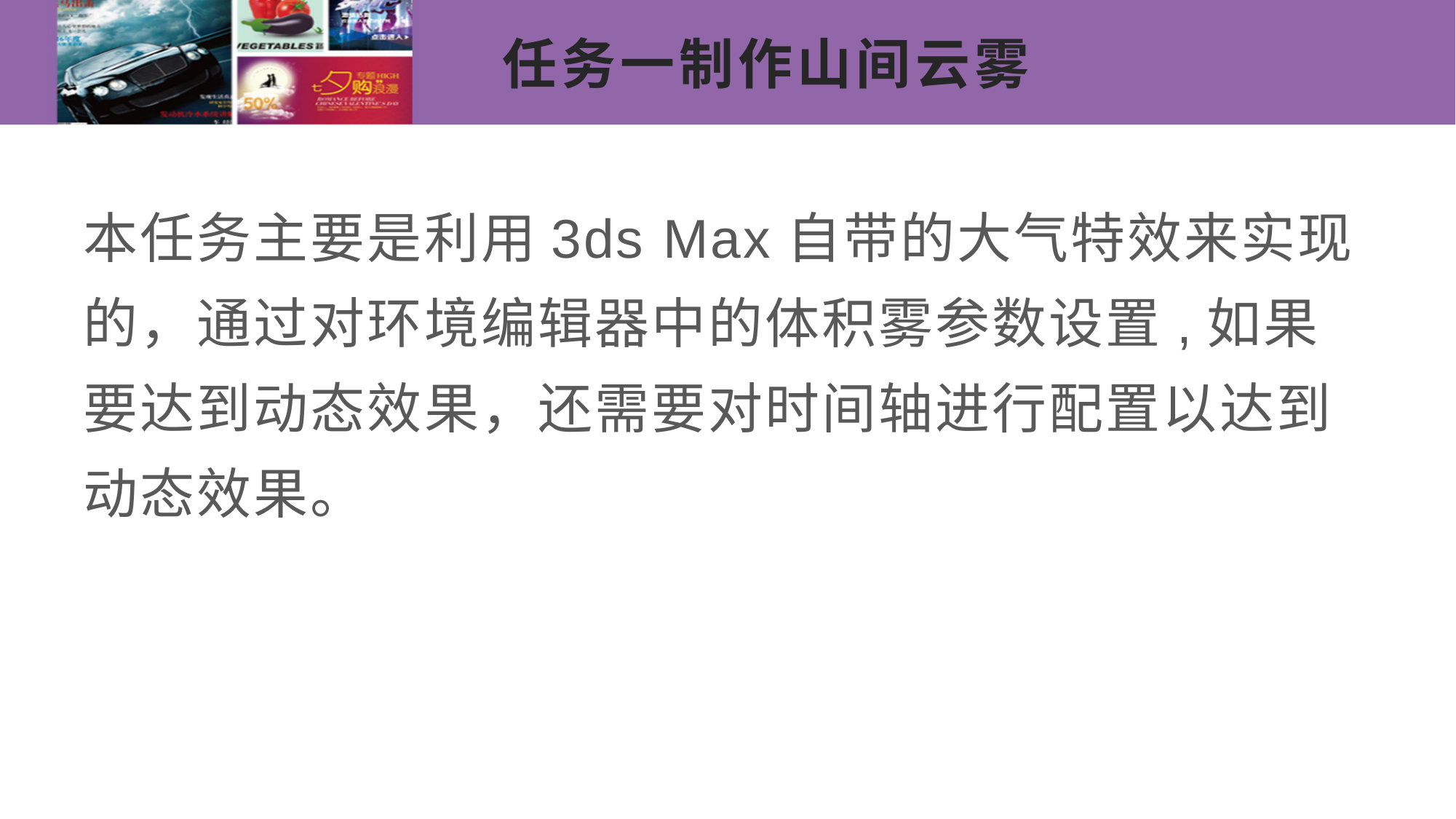

# 任务一制作山间云雾
本任务主要是利用3ds Max自带的大气特效来实现的，通过对环境编辑器中的体积雾参数设置,如果要达到动态效果，还需要对时间轴进行配置以达到动态效果。